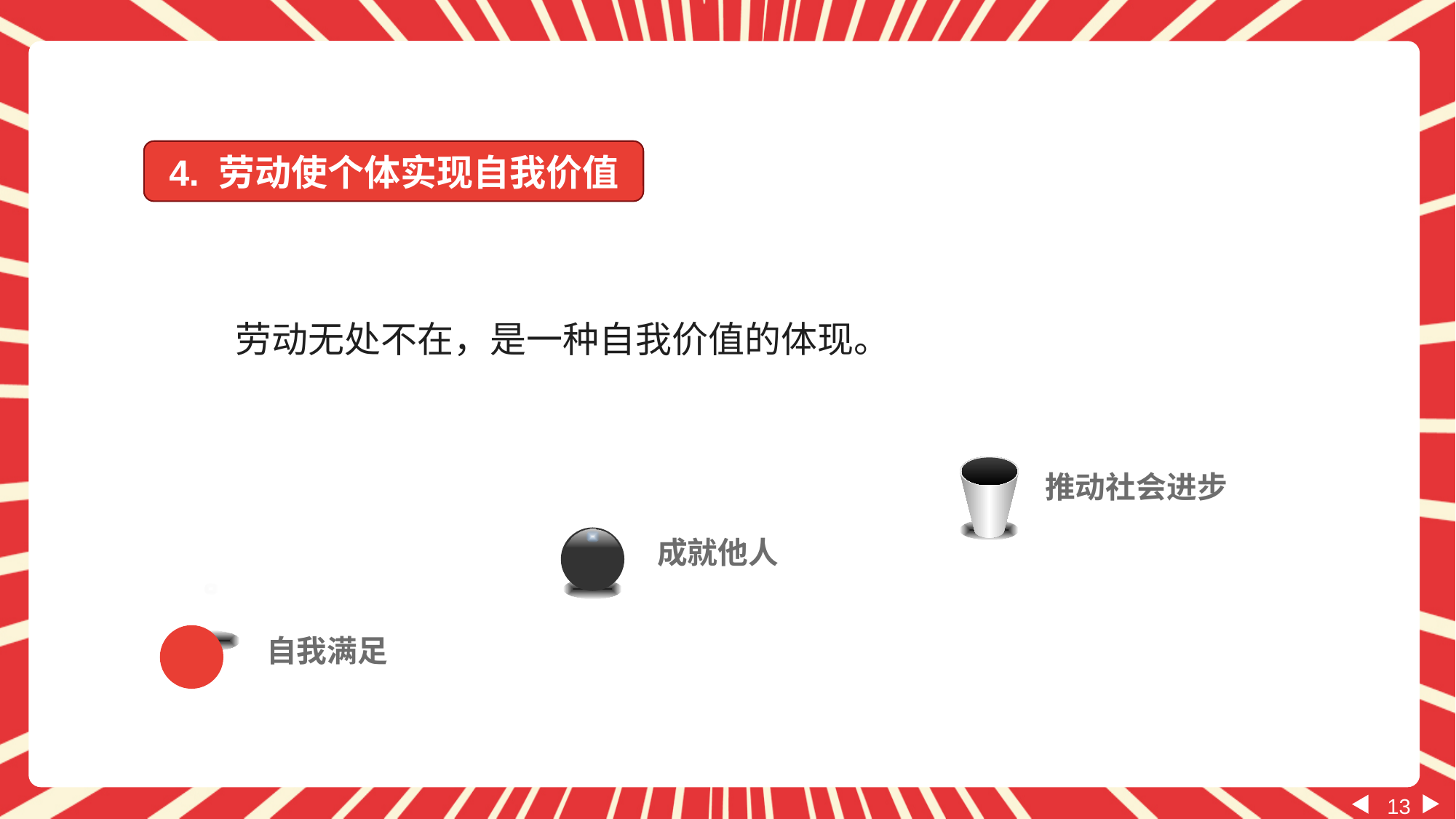

4. 劳动使个体实现自我价值
劳动无处不在，是一种自我价值的体现。

推动社会进步
成就他人

自我满足